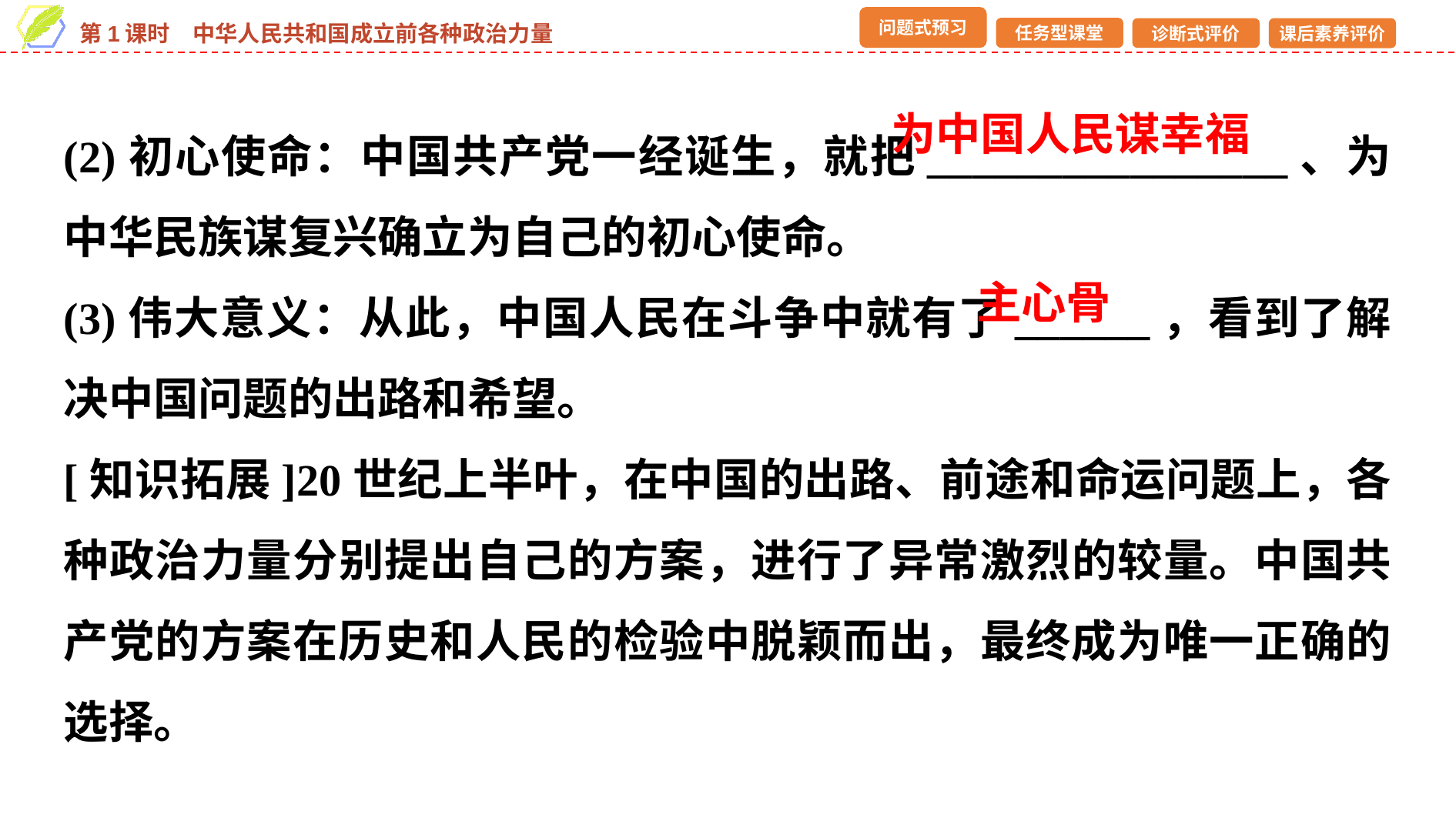

(2)初心使命：中国共产党一经诞生，就把________________、为中华民族谋复兴确立为自己的初心使命。
(3)伟大意义：从此，中国人民在斗争中就有了______，看到了解决中国问题的出路和希望。
[知识拓展]20世纪上半叶，在中国的出路、前途和命运问题上，各种政治力量分别提出自己的方案，进行了异常激烈的较量。中国共产党的方案在历史和人民的检验中脱颖而出，最终成为唯一正确的选择。
为中国人民谋幸福
主心骨